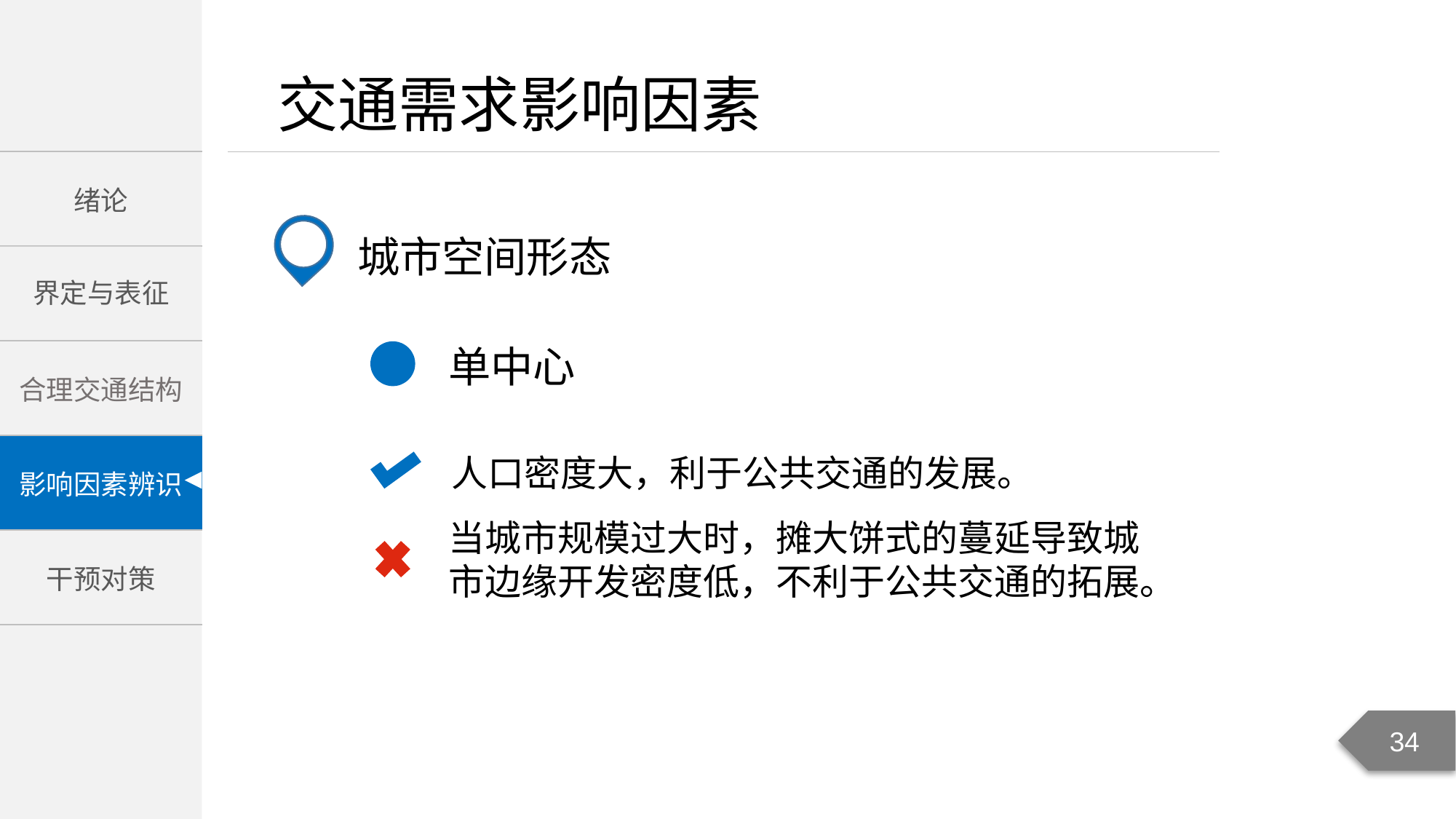

城市空间形态
单中心

人口密度大，利于公共交通的发展。

当城市规模过大时，摊大饼式的蔓延导致城市边缘开发密度低，不利于公共交通的拓展。